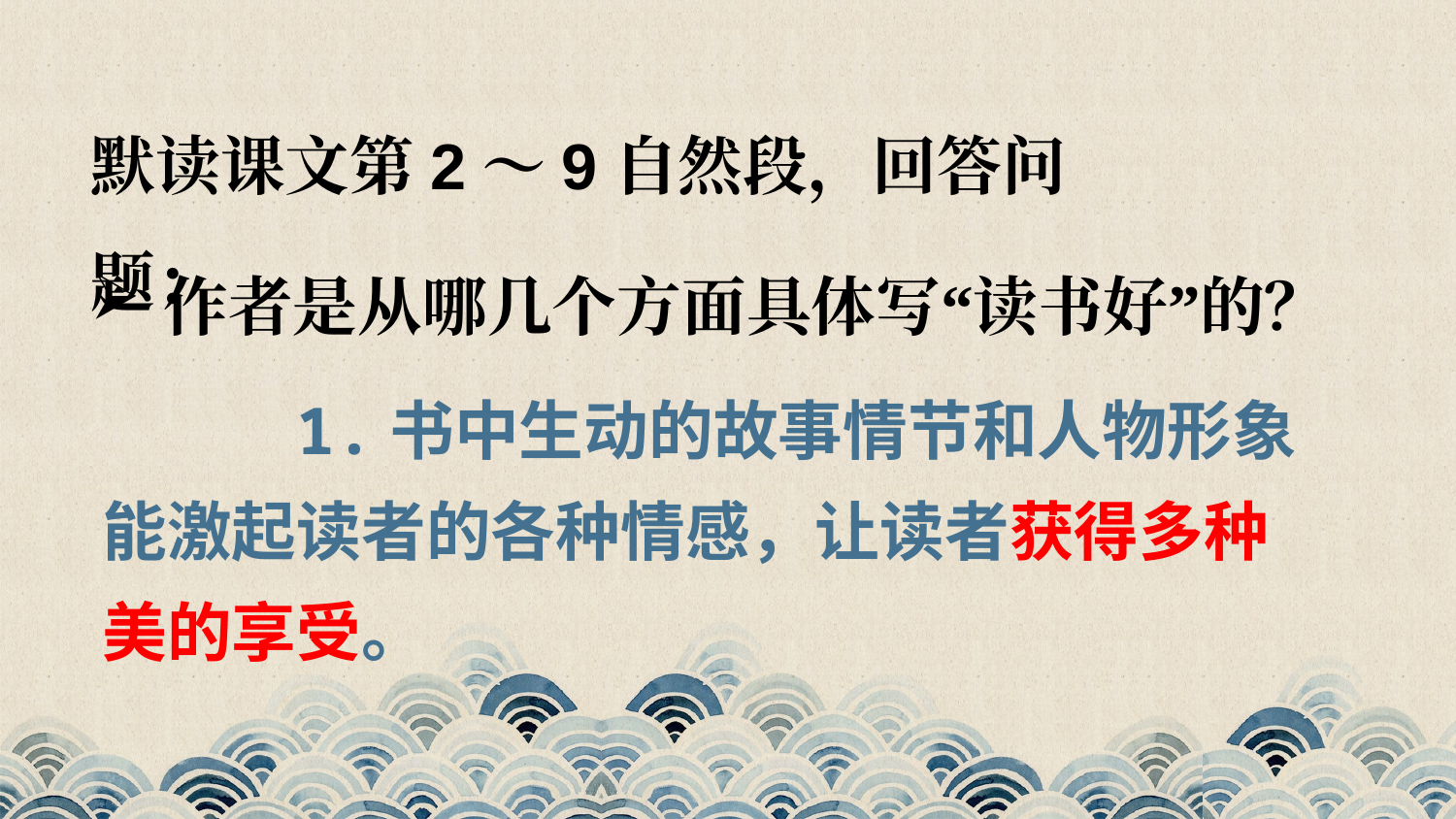

默读课文第2～9自然段，回答问题：
作者是从哪几个方面具体写“读书好”的？
     1.书中生动的故事情节和人物形象能激起读者的各种情感，让读者获得多种美的享受。